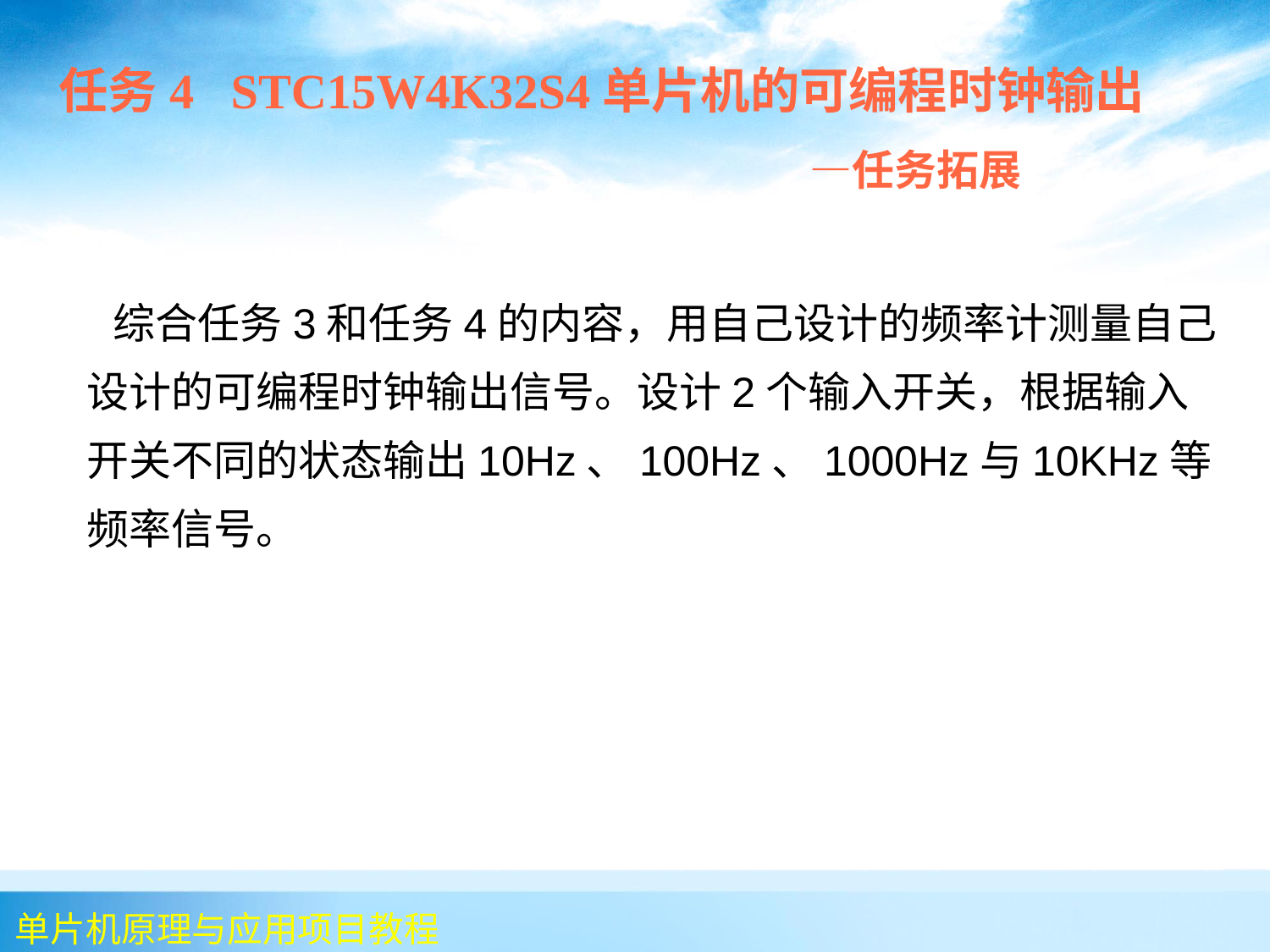

任务4   STC15W4K32S4单片机的可编程时钟输出
                                                                     —任务拓展

      综合任务3和任务4的内容，用自己设计的频率计测量自己设计的可编程时钟输出信号。设计2个输入开关，根据输入开关不同的状态输出10Hz、100Hz、1000Hz与10KHz等频率信号。